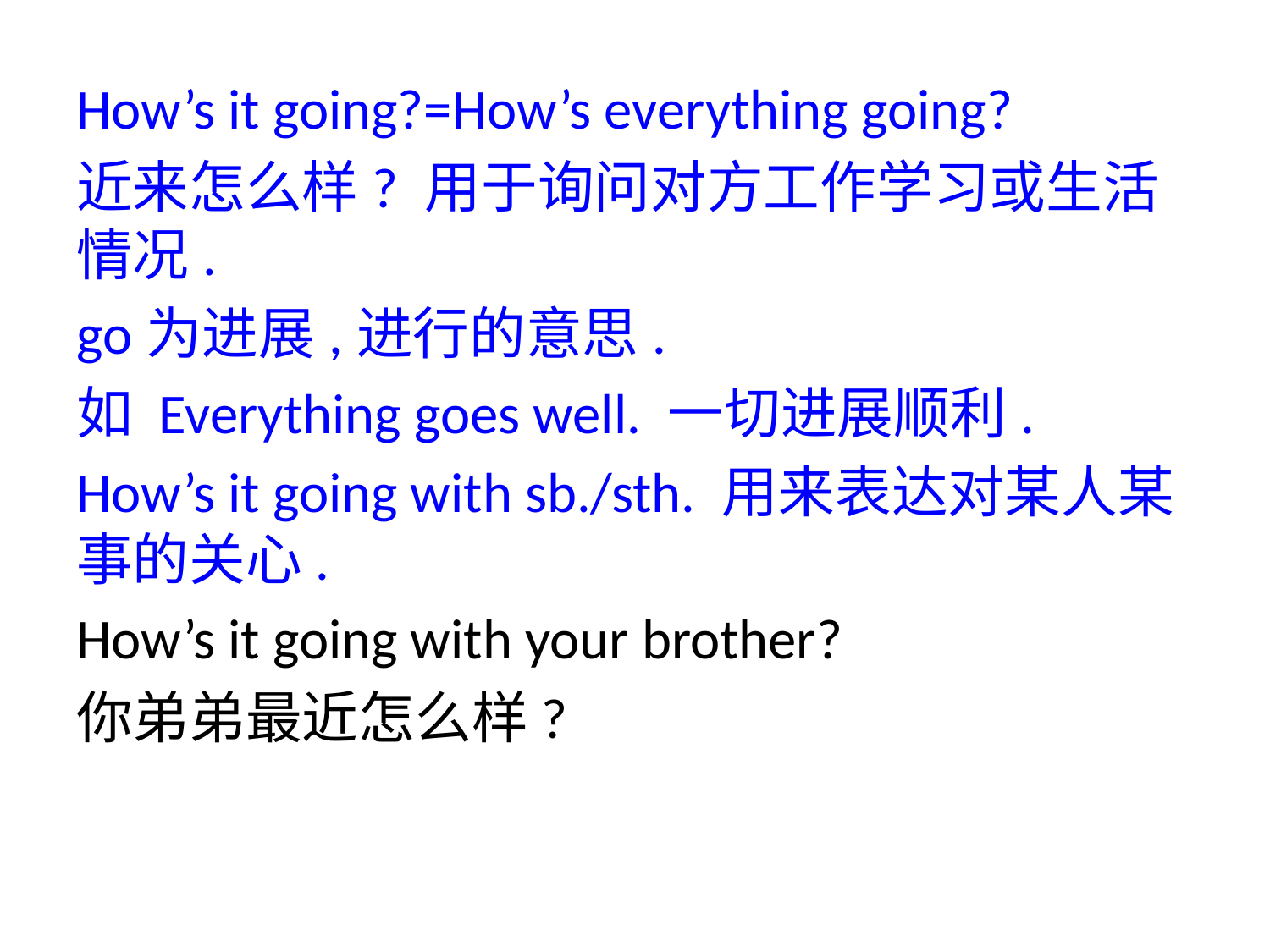

How’s it going?=How’s everything going?
近来怎么样? 用于询问对方工作学习或生活情况.
go为进展,进行的意思.
如 Everything goes well. 一切进展顺利.
How’s it going with sb./sth. 用来表达对某人某事的关心.
How’s it going with your brother?
你弟弟最近怎么样?
学.科.网